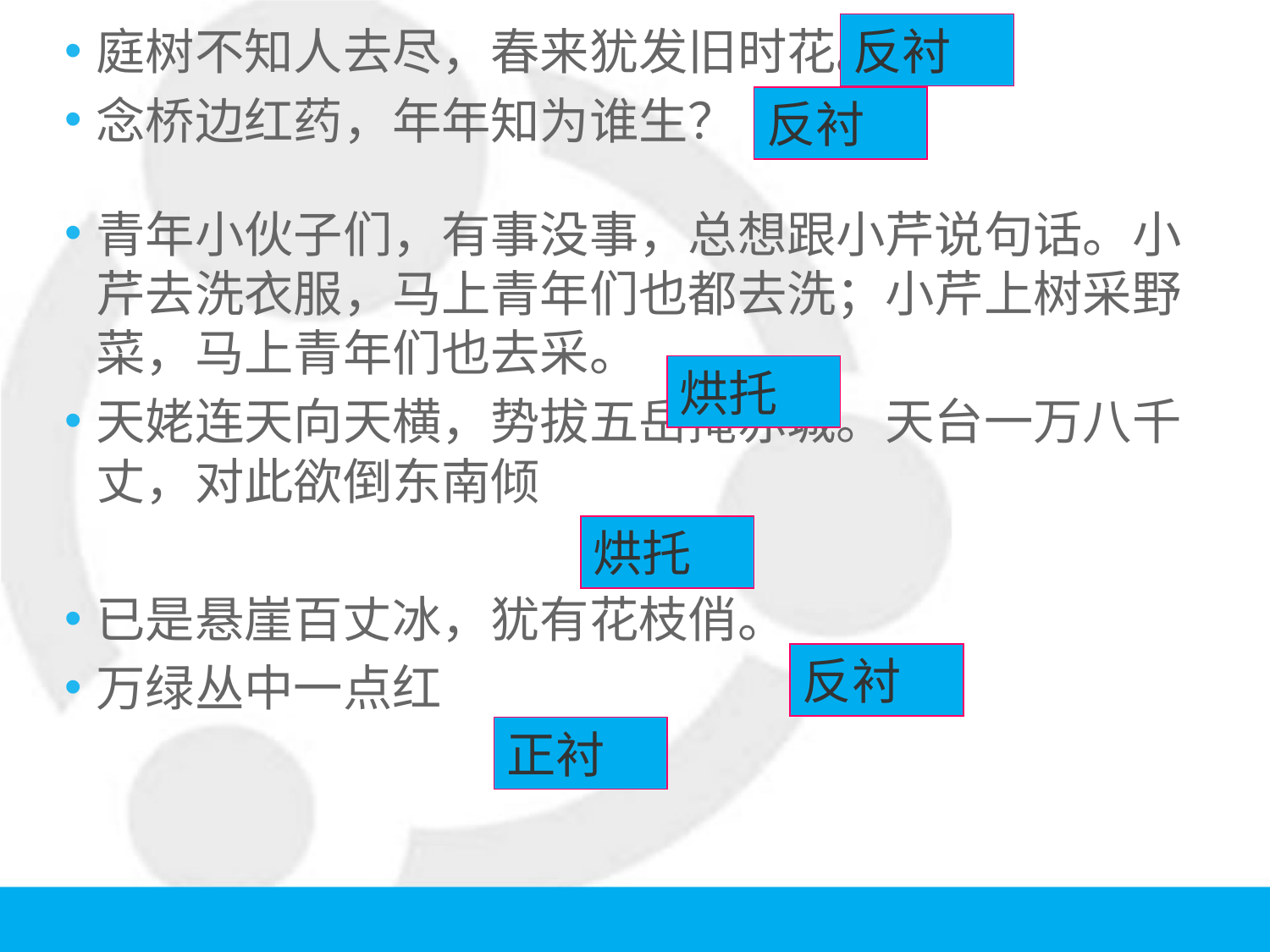

庭树不知人去尽，春来犹发旧时花。
念桥边红药，年年知为谁生？

青年小伙子们，有事没事，总想跟小芹说句话。小芹去洗衣服，马上青年们也都去洗；小芹上树采野菜，马上青年们也去采。
天姥连天向天横，势拔五岳掩赤城。天台一万八千丈，对此欲倒东南倾

已是悬崖百丈冰，犹有花枝俏。
万绿丛中一点红
反衬
反衬
烘托
烘托
反衬
正衬